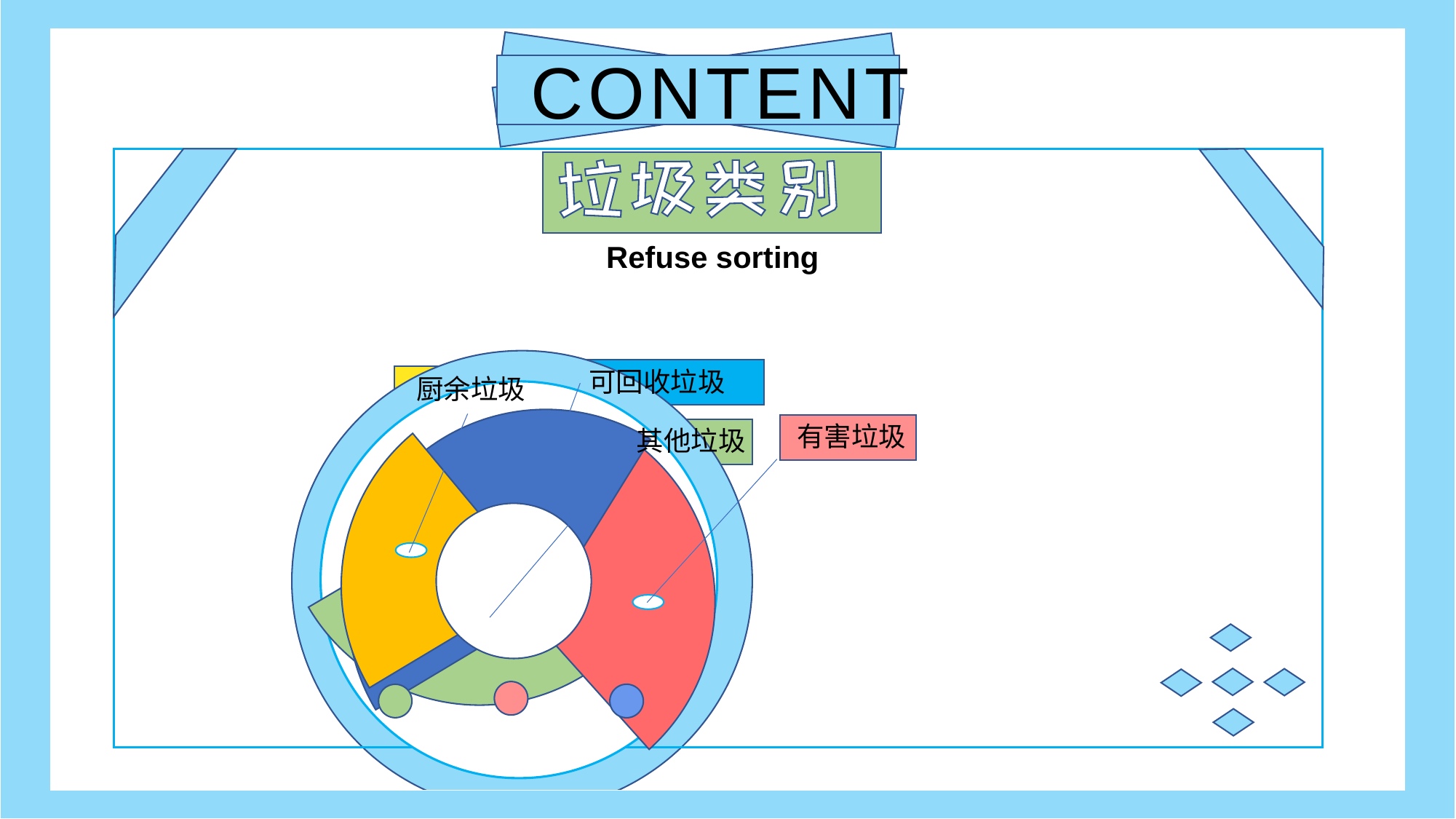

CONTENT

Refuse sorting

可回收垃圾

厨余垃圾

有害垃圾

其他垃圾